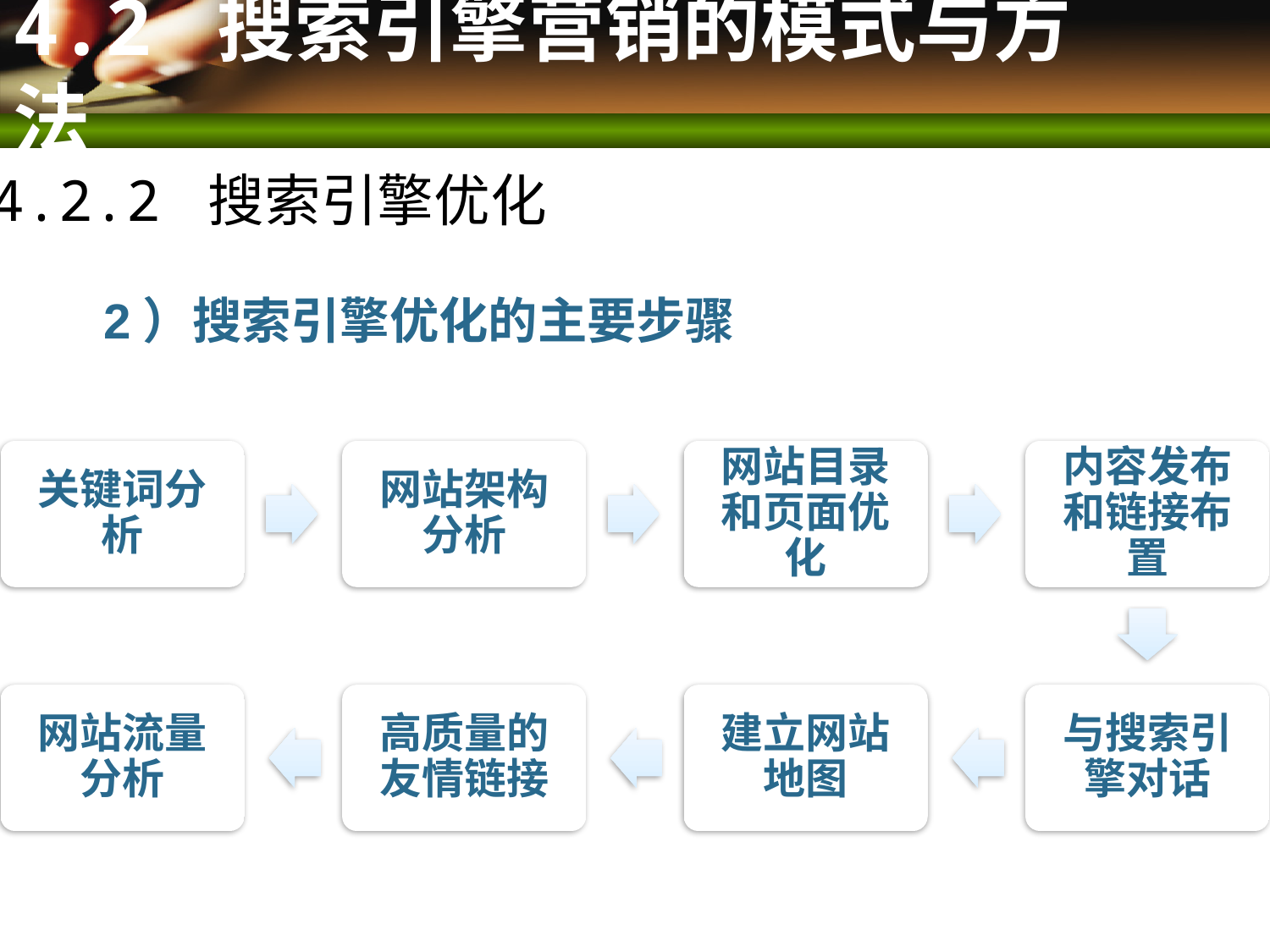

4.2 搜索引擎营销的模式与方法
4.2.2 搜索引擎优化
  2）搜索引擎优化的主要步骤

关键词分析

网站架构分析

网站目录和页面优化

内容发布和链接布置

与搜索引擎对话

建立网站地图

高质量的友情链接

网站流量分析